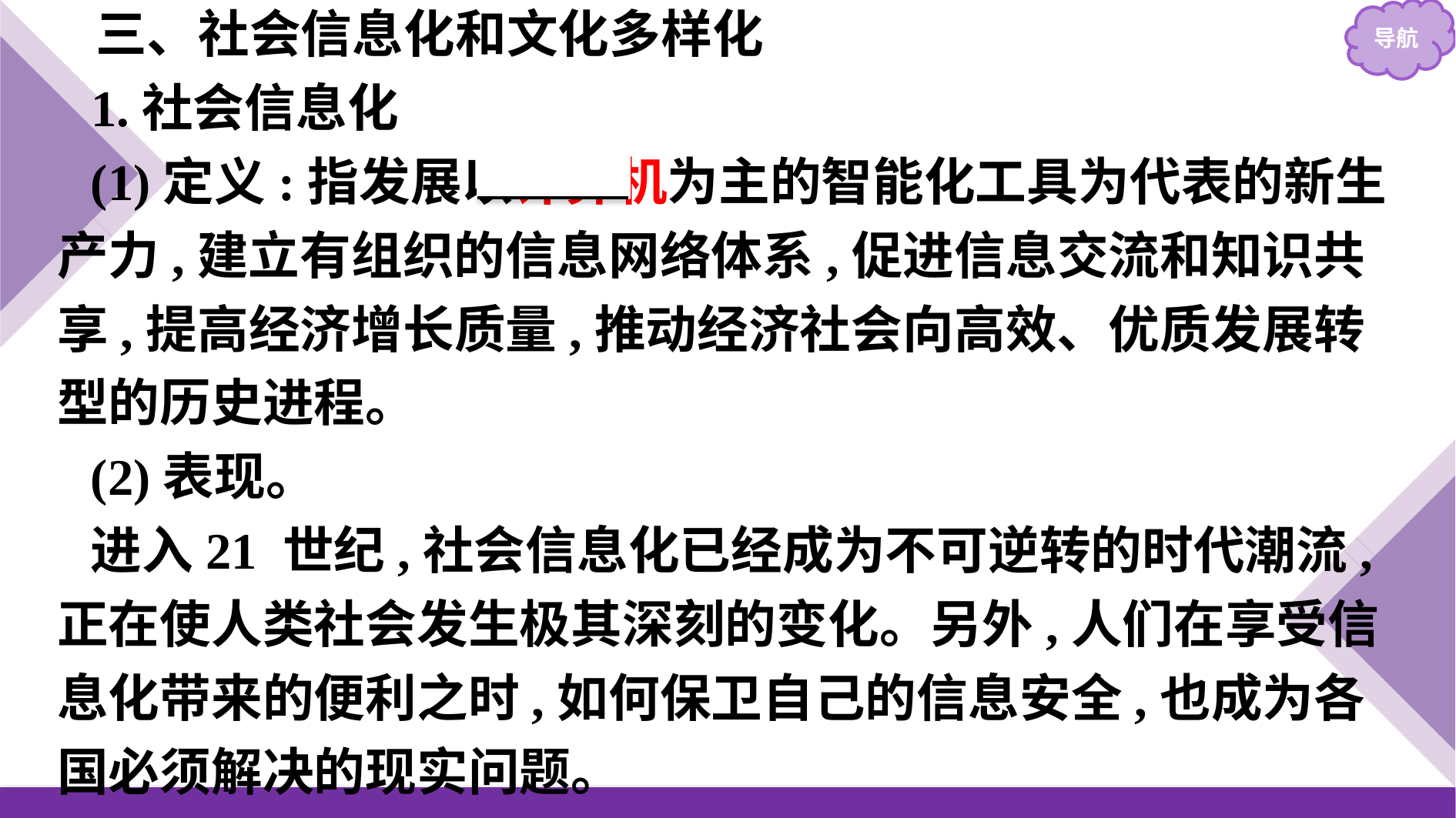

三、社会信息化和文化多样化
1.社会信息化
(1)定义:指发展以计算机为主的智能化工具为代表的新生产力,建立有组织的信息网络体系,促进信息交流和知识共享,提高经济增长质量,推动经济社会向高效、优质发展转型的历史进程。
(2)表现。
进入21 世纪,社会信息化已经成为不可逆转的时代潮流,正在使人类社会发生极其深刻的变化。另外,人们在享受信息化带来的便利之时,如何保卫自己的信息安全,也成为各国必须解决的现实问题。